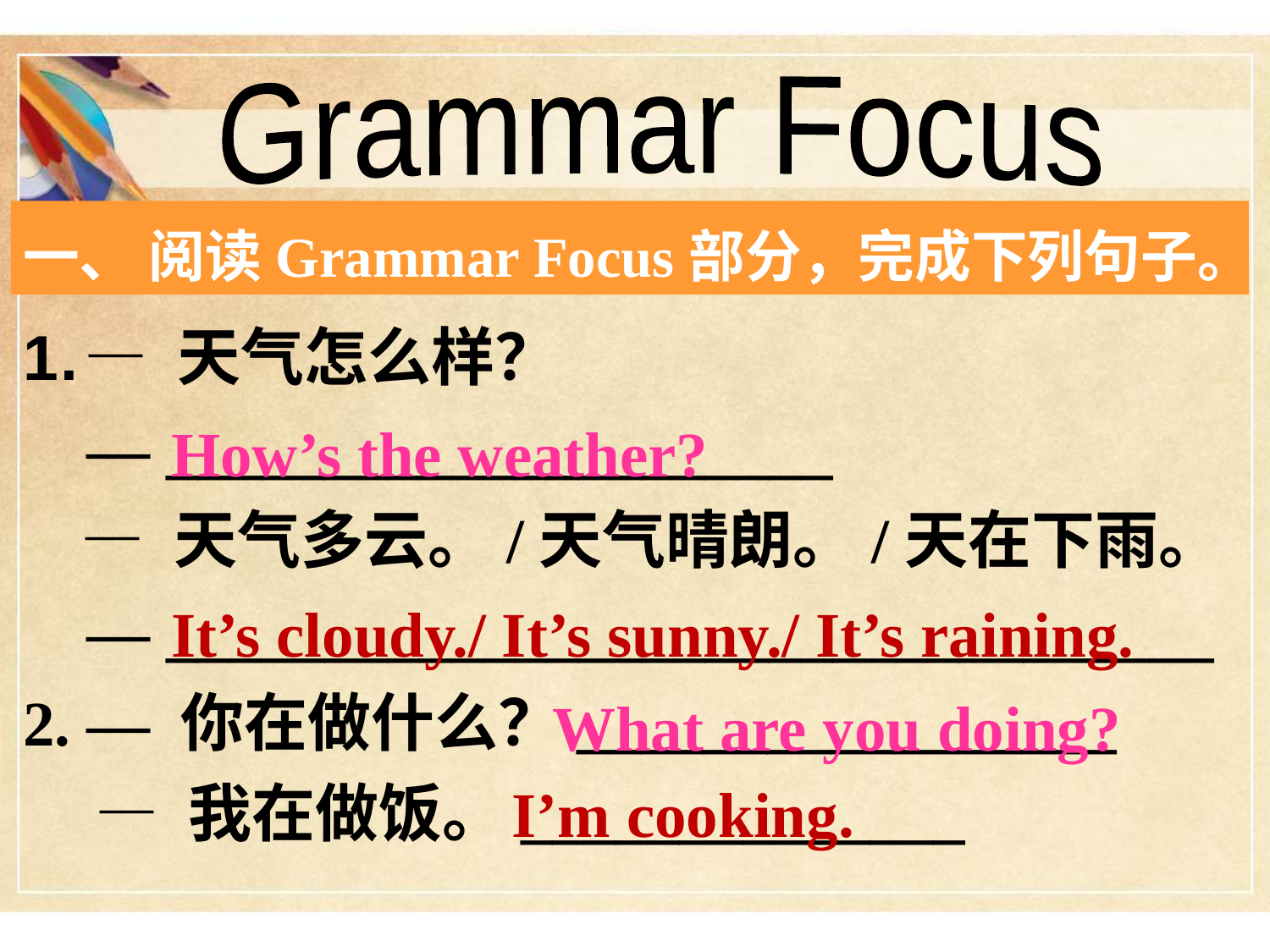

Grammar Focus
一、 阅读Grammar Focus部分，完成下列句子。
— 天气怎么样？
    — _____________________
    — 天气多云。/天气晴朗。/天在下雨。
    — _________________________________
2. — 你在做什么？_________________
     — 我在做饭。______________
How’s the weather?
It’s cloudy./ It’s sunny./ It’s raining.
What are you doing?
I’m cooking.